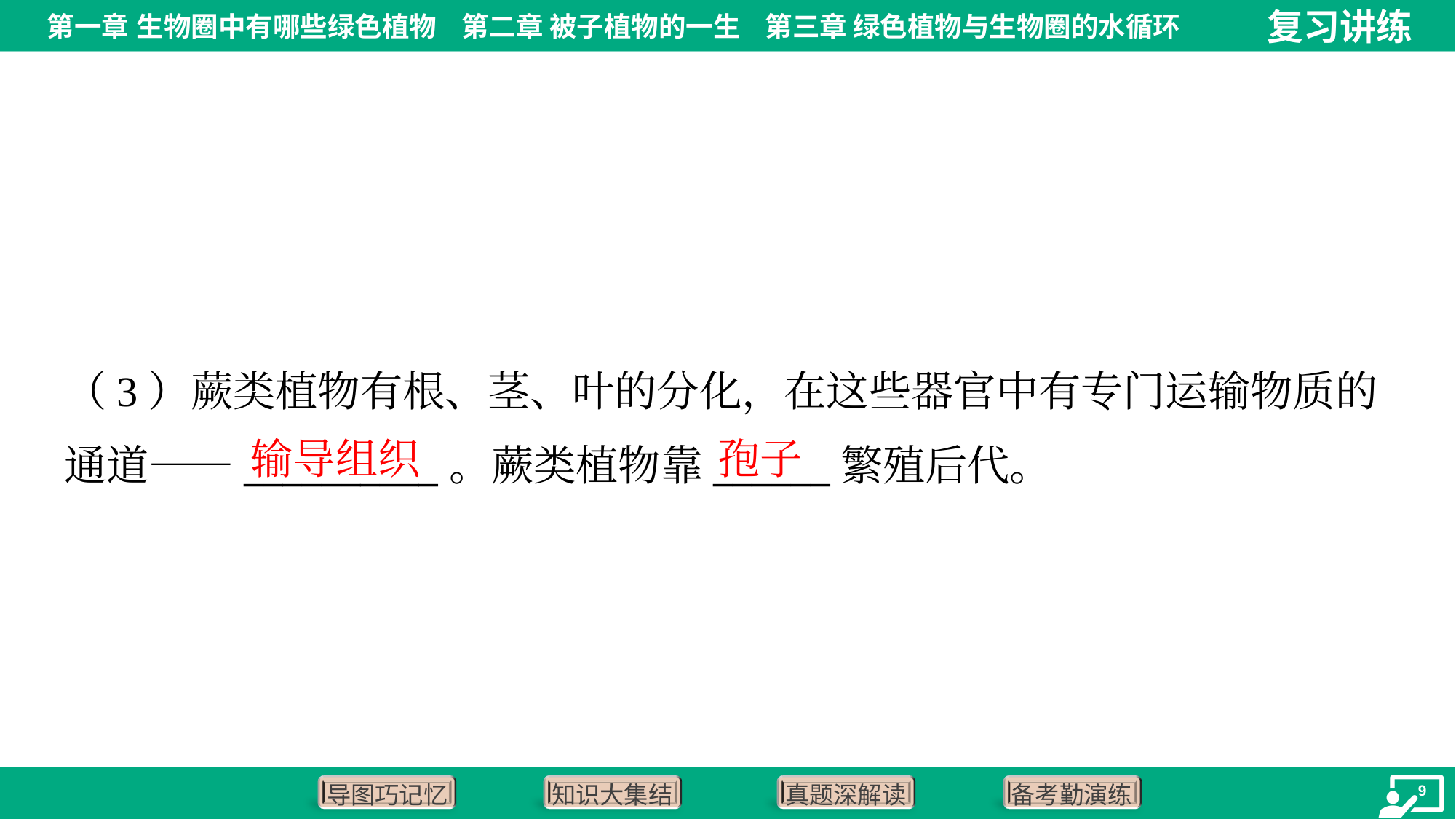

（3）蕨类植物有根、茎、叶的分化，在这些器官中有专门运输物质的
通道——__________。蕨类植物靠______繁殖后代。
输导组织
孢子